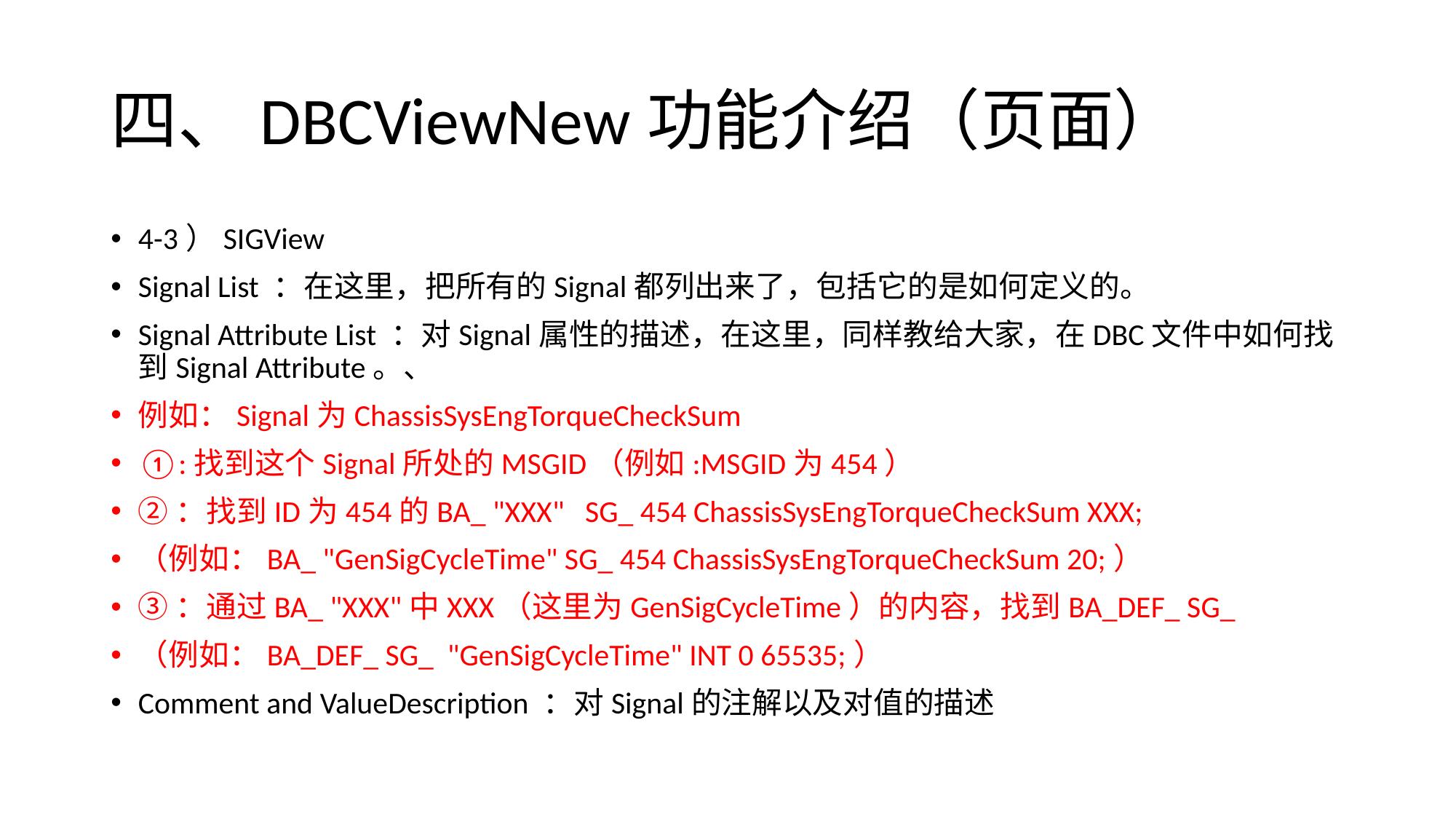

# 四、DBCViewNew功能介绍（页面）
4-3）SIGView
Signal List ：在这里，把所有的Signal都列出来了，包括它的是如何定义的。
Signal Attribute List ：对Signal属性的描述，在这里，同样教给大家，在DBC文件中如何找到Signal Attribute。、
例如：Signal为ChassisSysEngTorqueCheckSum
①:找到这个Signal所处的MSGID（例如:MSGID为454）
②：找到ID为454的BA_ "XXX"   SG_ 454 ChassisSysEngTorqueCheckSum XXX;
（例如：BA_ "GenSigCycleTime" SG_ 454 ChassisSysEngTorqueCheckSum 20;）
③：通过BA_ "XXX"中XXX（这里为GenSigCycleTime）的内容，找到BA_DEF_ SG_
（例如：BA_DEF_ SG_  "GenSigCycleTime" INT 0 65535;）
Comment and ValueDescription ：对Signal的注解以及对值的描述